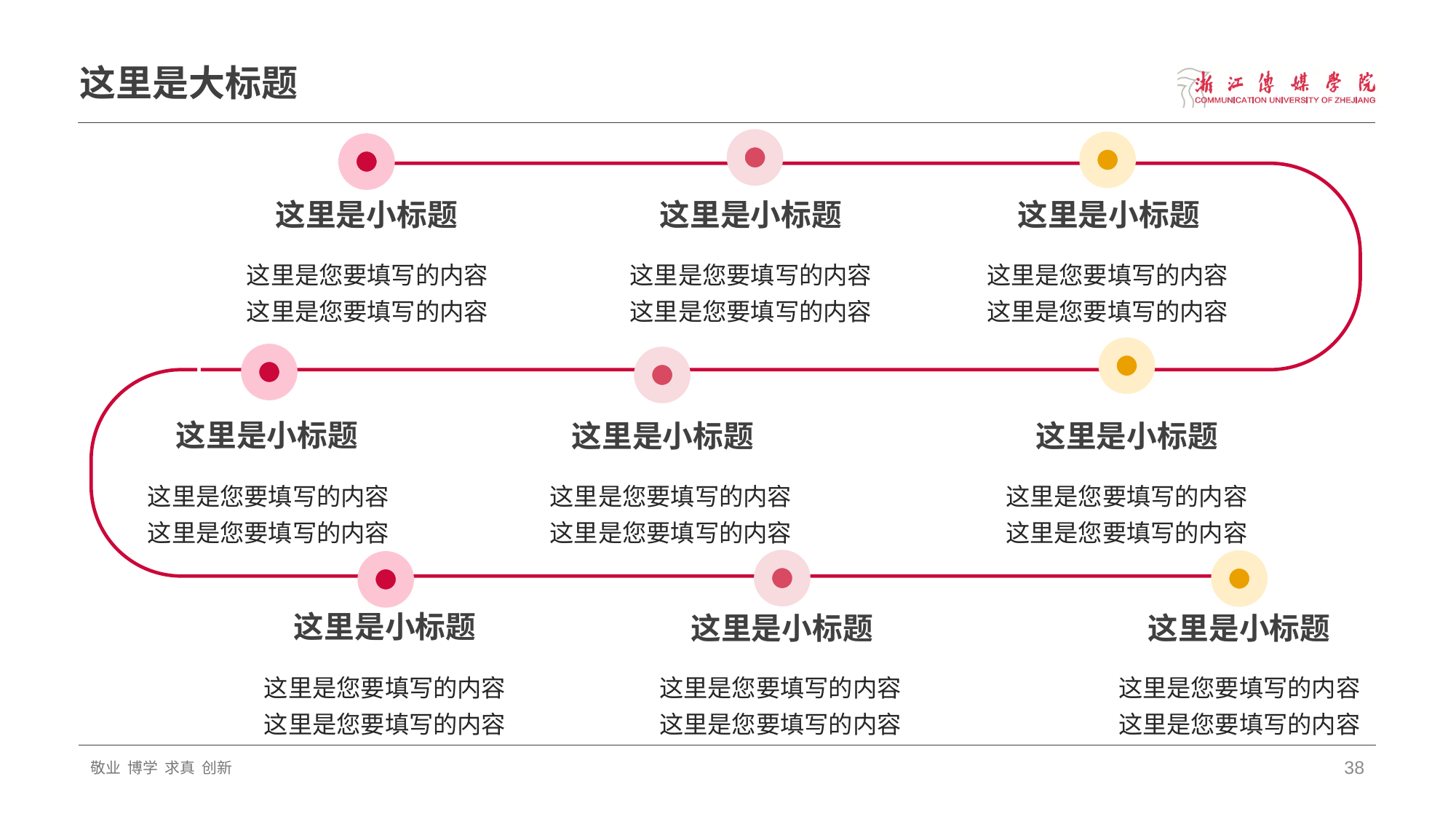

# 这里是大标题

这里是小标题
这里是小标题
这里是小标题
这里是您要填写的内容
这里是您要填写的内容

这里是您要填写的内容
这里是您要填写的内容

这里是您要填写的内容
这里是您要填写的内容

这里是小标题
这里是小标题
这里是小标题
这里是您要填写的内容
这里是您要填写的内容

这里是您要填写的内容
这里是您要填写的内容

这里是您要填写的内容
这里是您要填写的内容

这里是小标题
这里是小标题
这里是小标题
这里是您要填写的内容
这里是您要填写的内容

这里是您要填写的内容
这里是您要填写的内容

这里是您要填写的内容
这里是您要填写的内容

敬业  博学  求真  创新
38